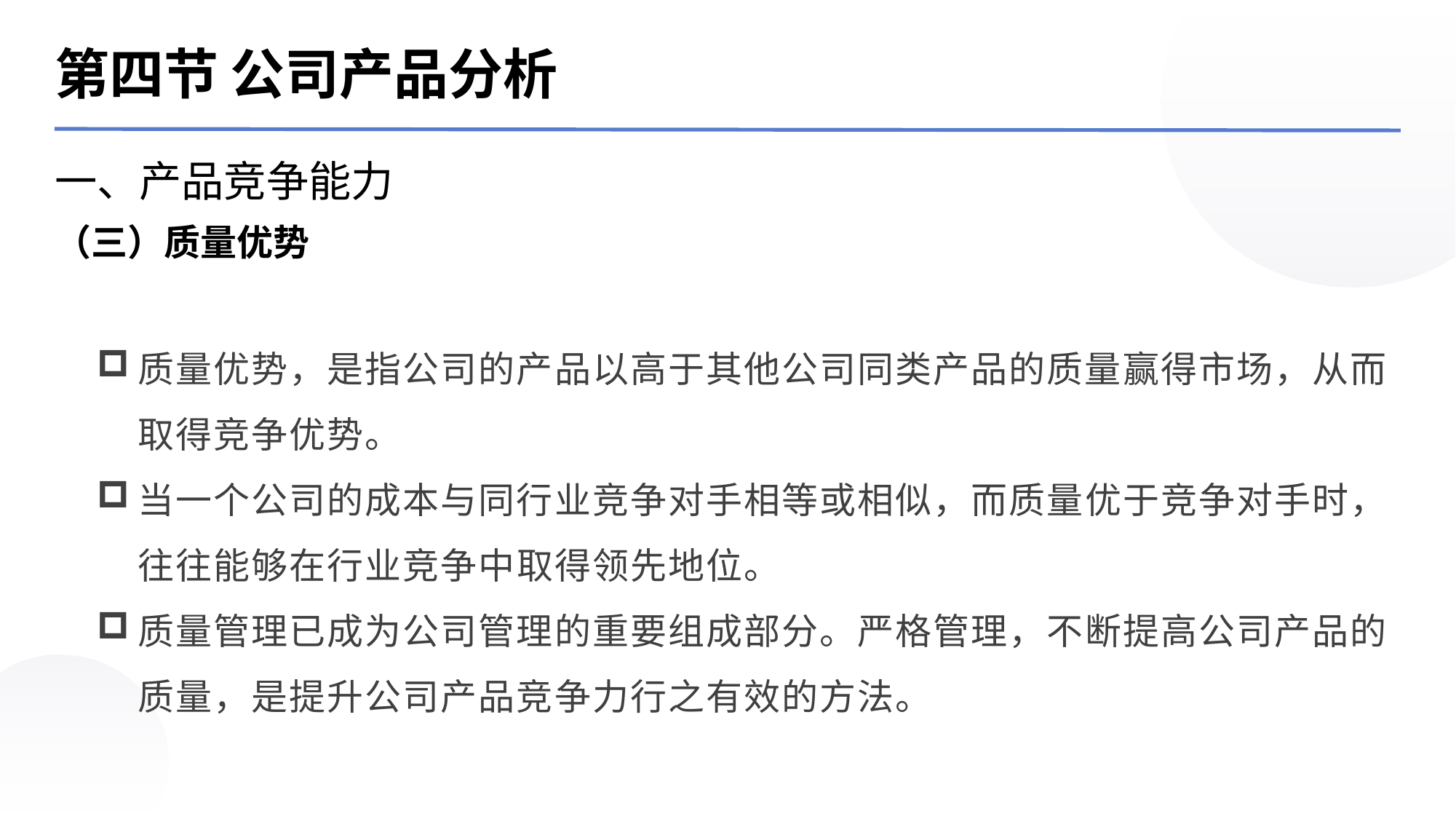

第四节 公司产品分析
一、产品竞争能力
（三）质量优势
质量优势，是指公司的产品以高于其他公司同类产品的质量赢得市场，从而取得竞争优势。
当一个公司的成本与同行业竞争对手相等或相似，而质量优于竞争对手时，往往能够在行业竞争中取得领先地位。
质量管理已成为公司管理的重要组成部分。严格管理，不断提高公司产品的质量，是提升公司产品竞争力行之有效的方法。

75